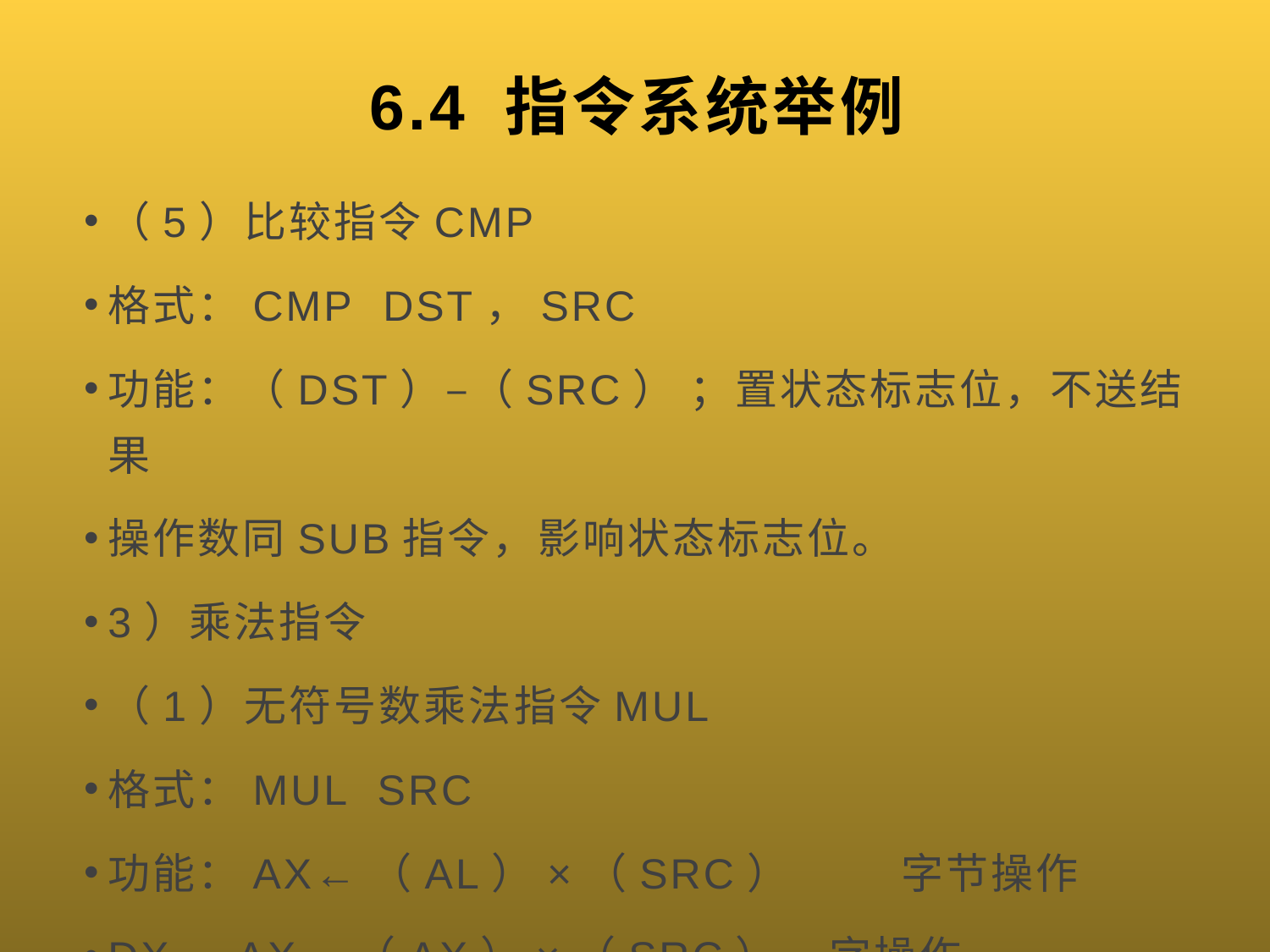

# 6.4 指令系统举例
（5）比较指令CMP
格式：CMP  DST，SRC
功能：（DST）–（SRC） ；置状态标志位，不送结果
操作数同SUB指令，影响状态标志位。
3）乘法指令
（1）无符号数乘法指令MUL
格式：MUL  SRC
功能：AX←（AL）×（SRC）         字节操作
DX，AX←（AX）×（SRC）    字操作